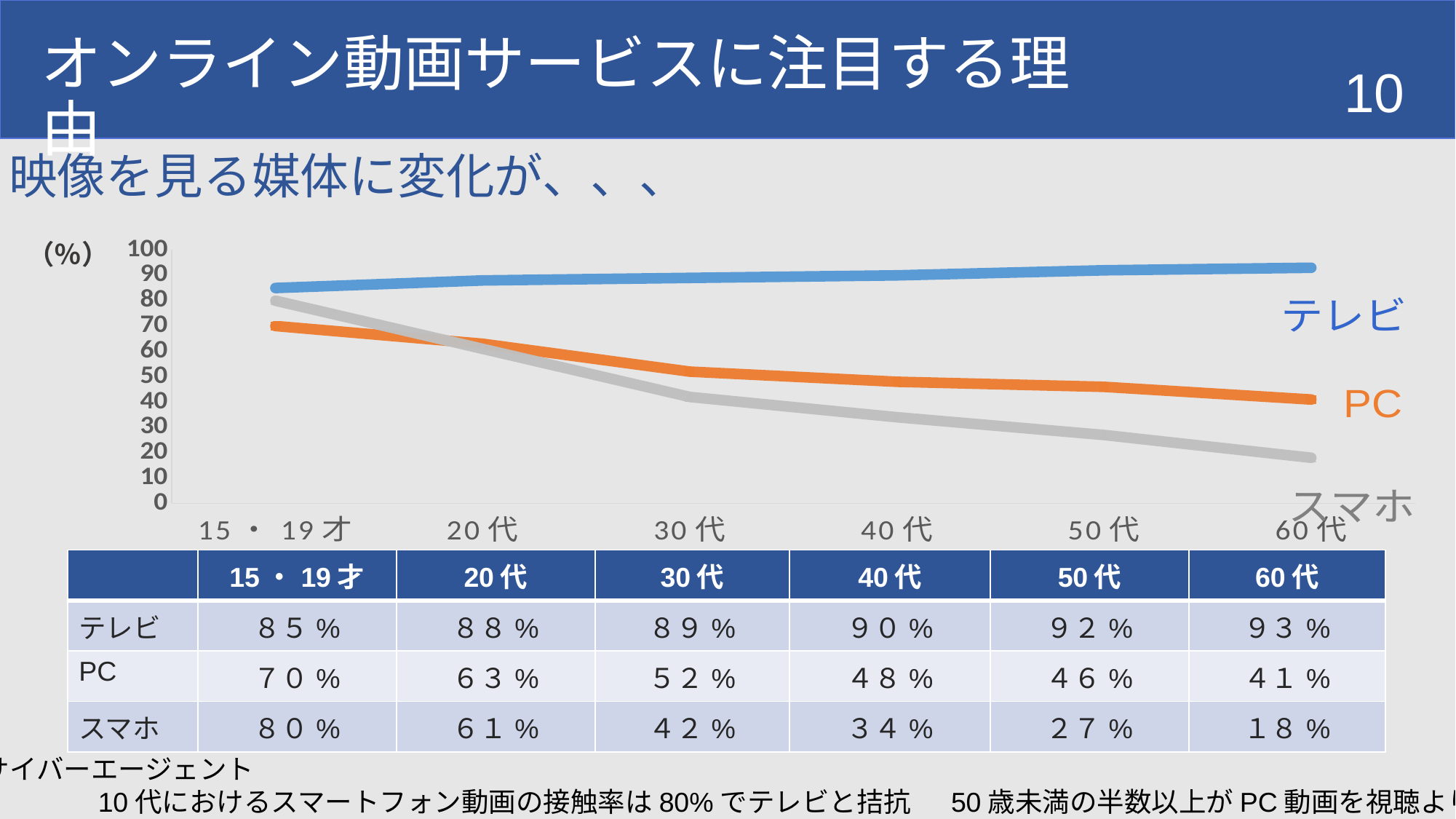

オンライン動画サービスに注目する理由
10
映像を見る媒体に変化が、、、
（％）

### Chart

| Category | テレビ | PC | スマホ |
|---|---|---|---|
| 15・19才 | 85.0 | 70.0 | 80.0 |
| 20代 | 88.0 | 63.0 | 61.0 |
| 30代 | 89.0 | 52.0 | 42.0 |
| 40代 | 90.0 | 48.0 | 34.0 |
| 50代 | 92.0 | 46.0 | 27.0 |
| 60代 | 93.0 | 41.0 | 18.0 |
|  | 15・19才 | 20代 | 30代 | 40代 | 50代 | 60代 |
| --- | --- | --- | --- | --- | --- | --- |
| テレビ | ８５% | ８８% | ８９% | ９０% | ９２% | ９３% |
| PC | ７０% | ６３% | ５２% | ４８% | ４６% | ４１% |
| スマホ | ８０% | ６１% | ４２% | ３４% | ２７% | １８% |
サイバーエージェント
　　　　10代におけるスマートフォン動画の接触率は80%でテレビと拮抗 　50歳未満の半数以上がPC動画を視聴より